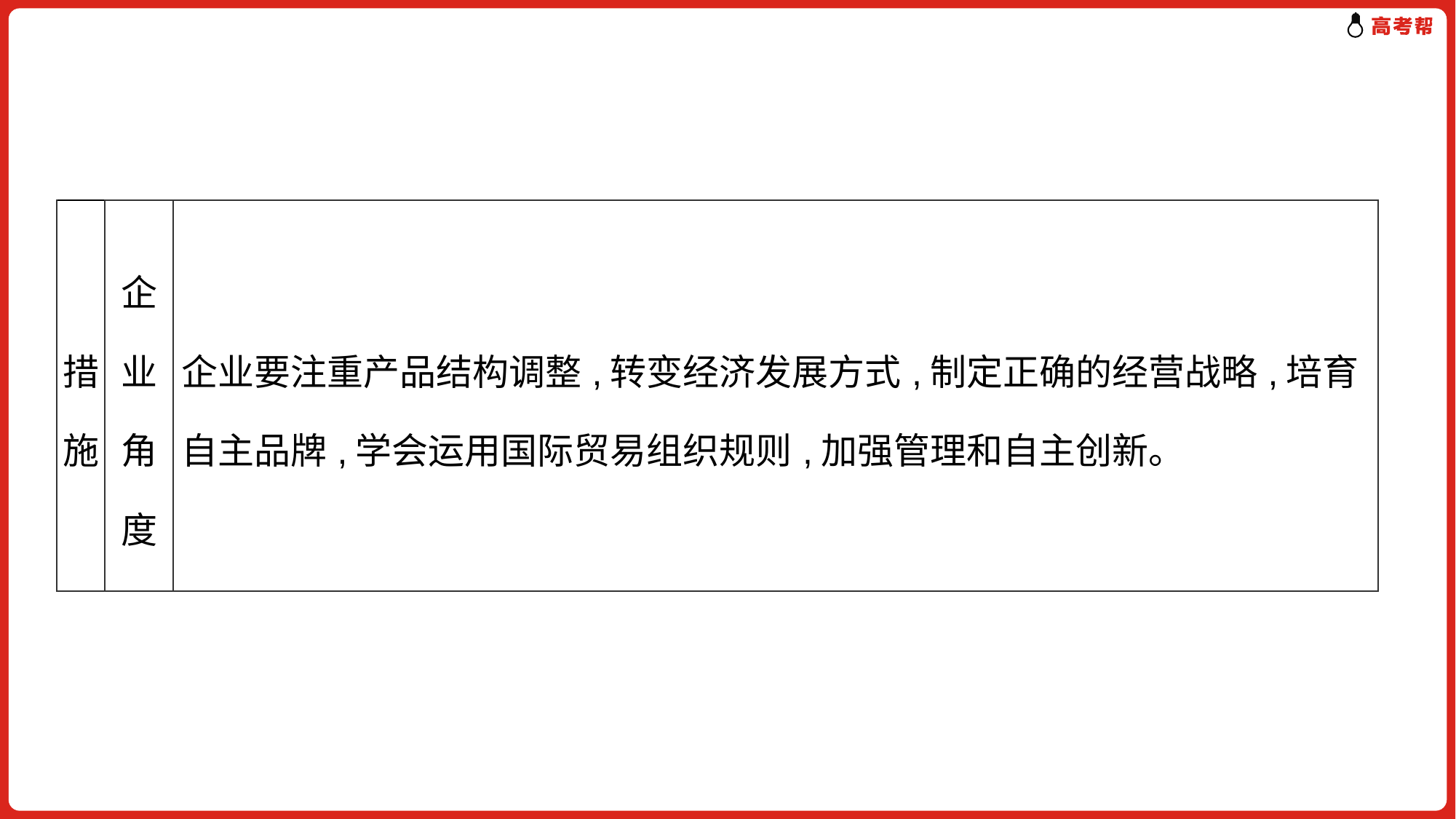

| 措施 | 企业角度 | 企业要注重产品结构调整,转变经济发展方式,制定正确的经营战略,培育自主品牌,学会运用国际贸易组织规则,加强管理和自主创新。 |
| --- | --- | --- |